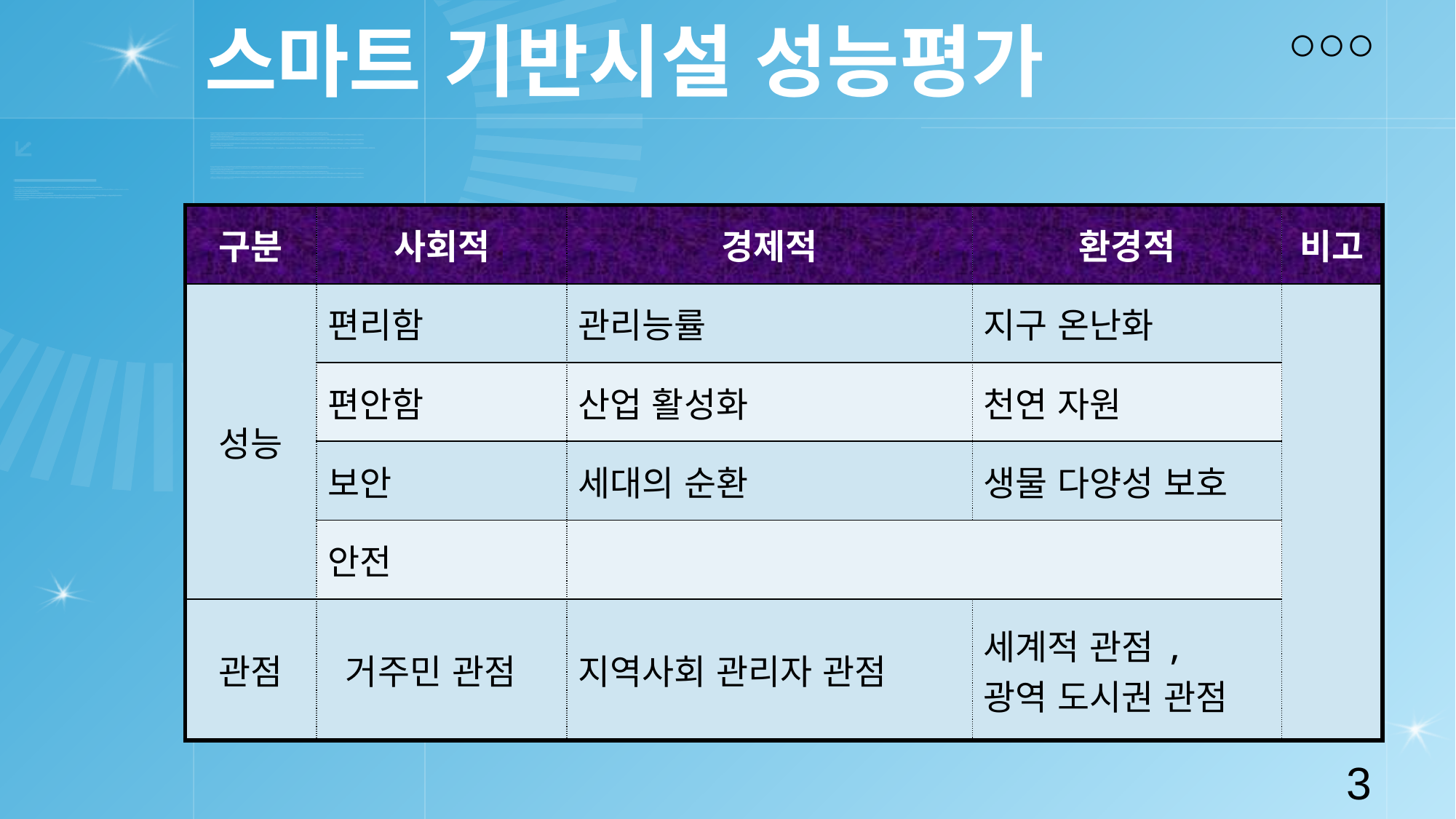

# 스마트 기반시설 성능평가
| 구분 | 사회적 | 경제적 | 환경적 | 비고 |
| --- | --- | --- | --- | --- |
| 성능 | 편리함 | 관리능률 | 지구 온난화 |  |
|  | 편안함 | 산업 활성화 | 천연 자원 |  |
|  | 보안 | 세대의 순환 | 생물 다양성 보호 |  |
|  | 안전 |  |  |  |
| 관점 | 거주민 관점 | 지역사회 관리자 관점 | 세계적 관점, 광역 도시권 관점 |  |
3